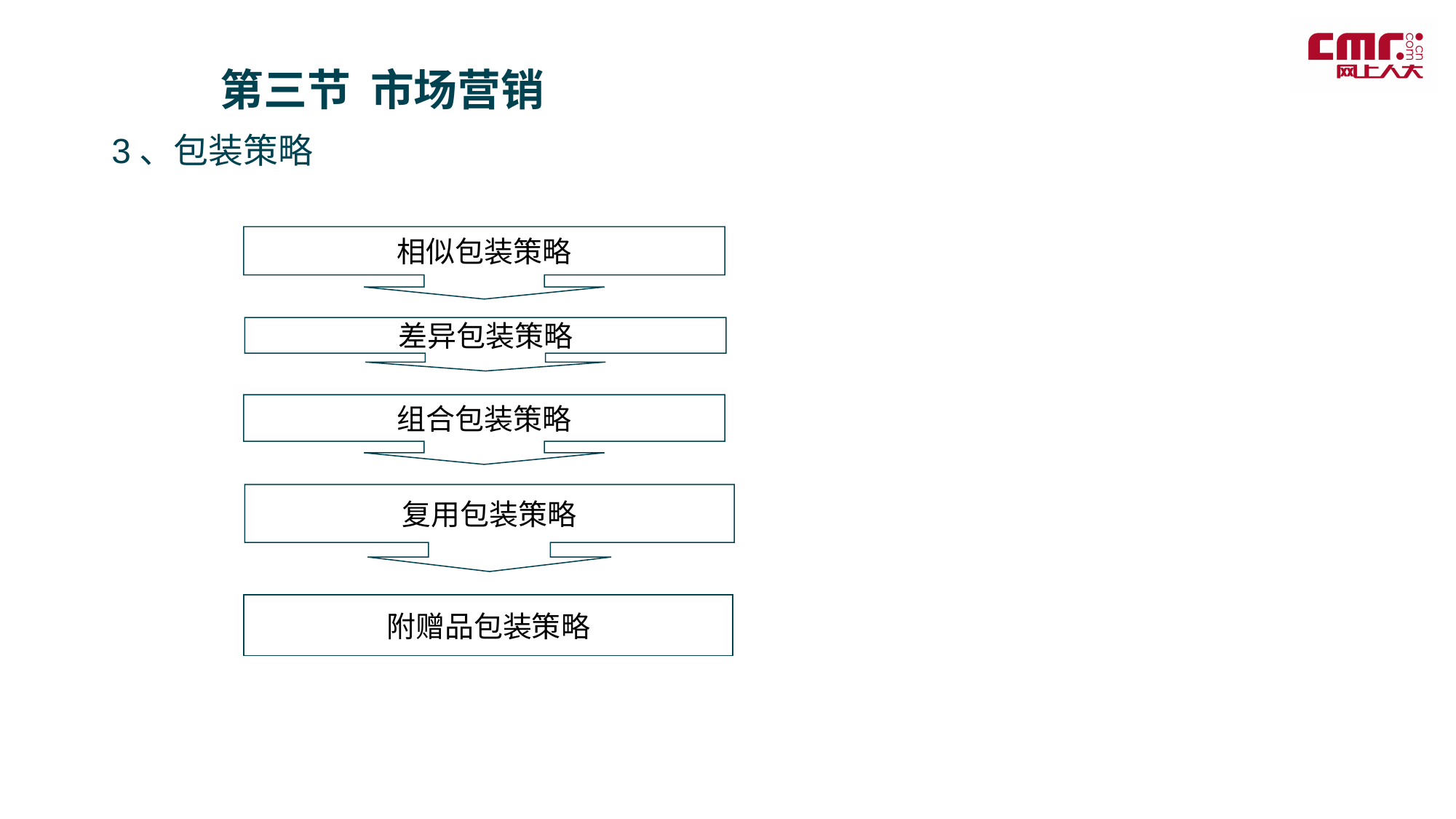

第三节  市场营销

3、包装策略
相似包装策略
差异包装策略
组合包装策略
复用包装策略
附赠品包装策略